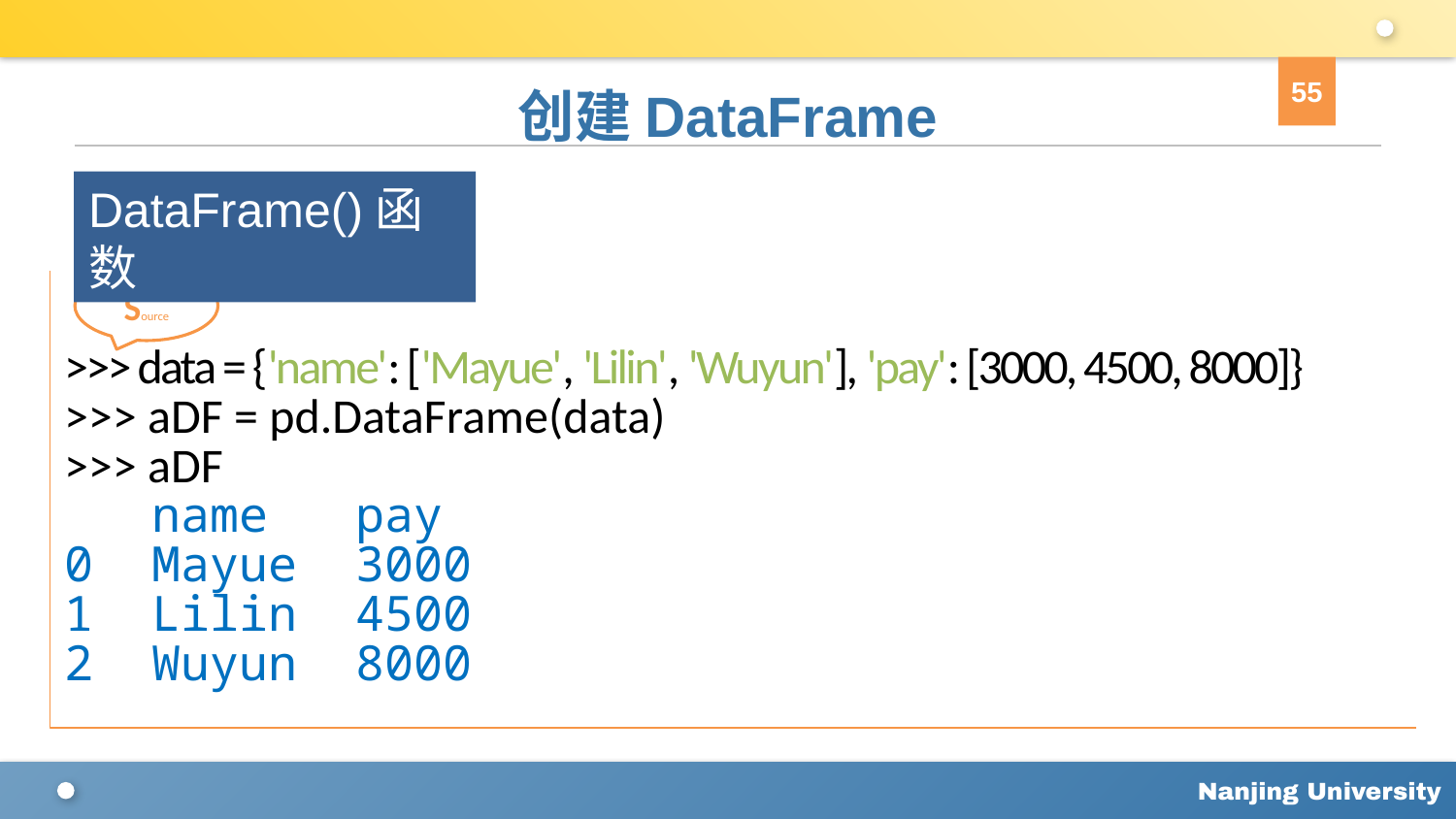

55
# 创建DataFrame
DataFrame()函数

>>> data = {'name': ['Mayue', 'Lilin', 'Wuyun'], 'pay': [3000, 4500, 8000]}
>>> aDF = pd.DataFrame(data)
>>> aDF
   name   pay
0  Mayue  3000
1  Lilin  4500
2  Wuyun  8000
Source